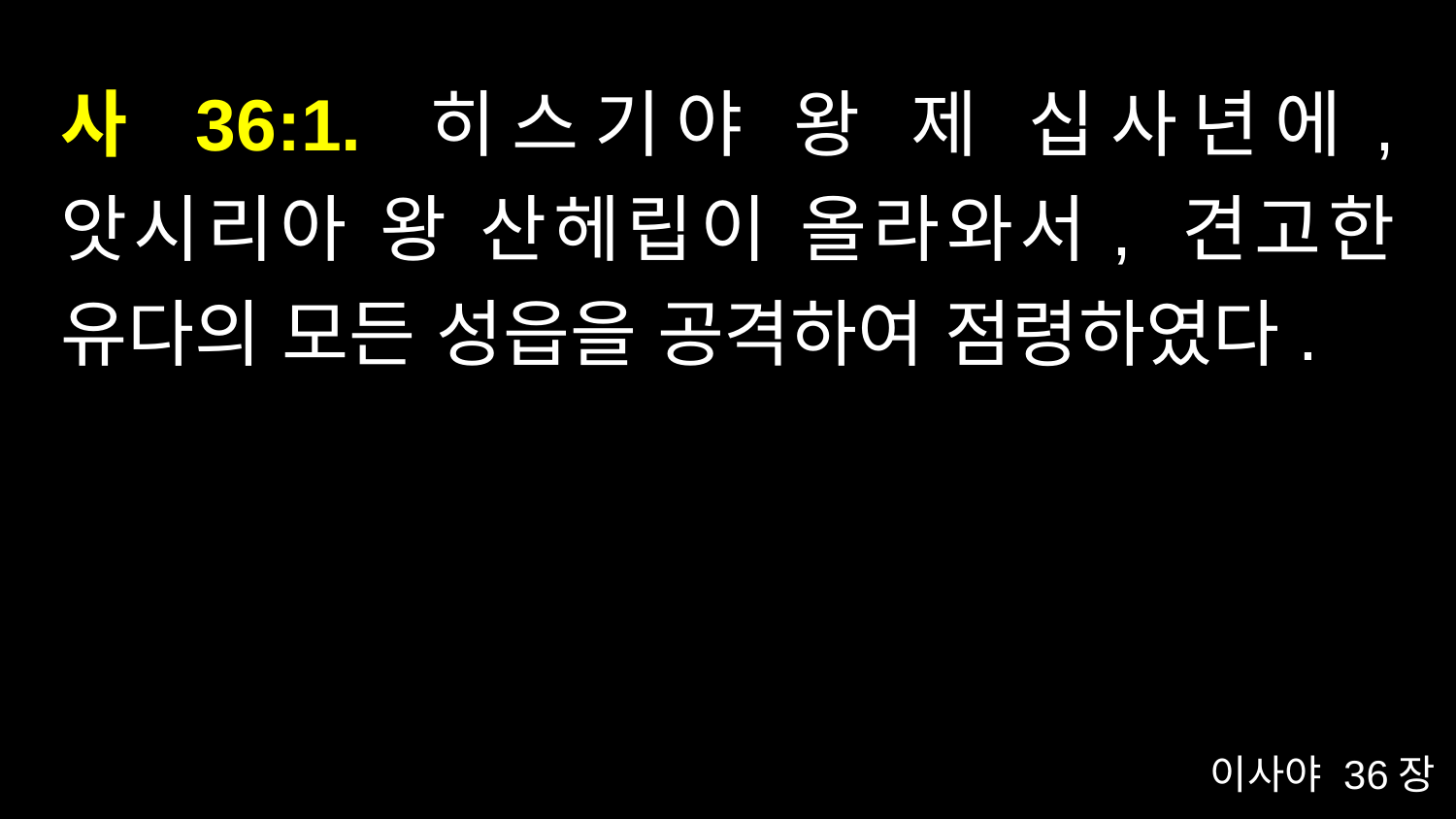

# 사 36:1. 히스기야 왕 제 십사년에, 앗시리아 왕 산헤립이 올라와서, 견고한 유다의 모든 성읍을 공격하여 점령하였다.
이사야 36장